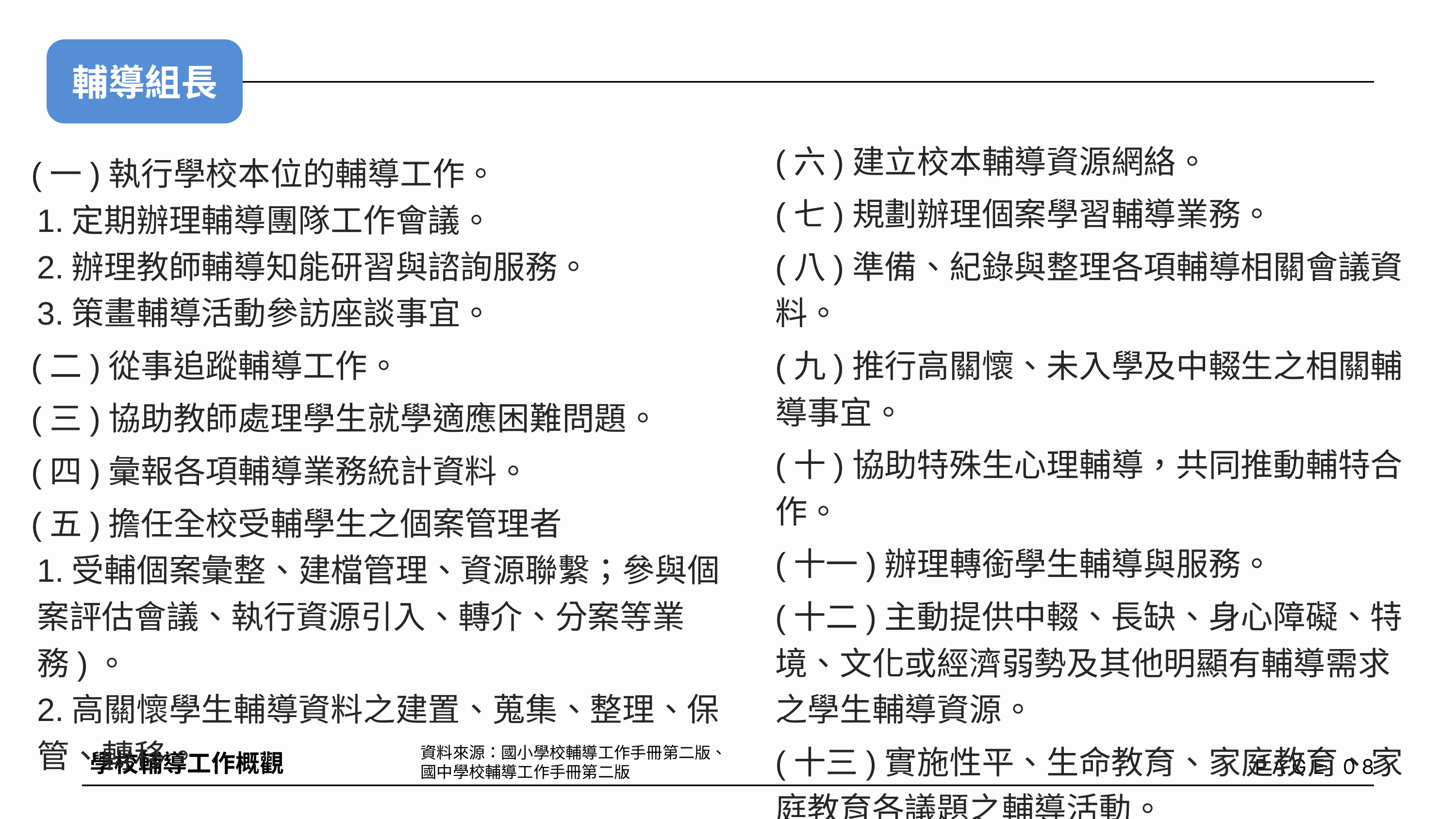

輔導組長

(六)建立校本輔導資源網絡。
(七)規劃辦理個案學習輔導業務。
(八)準備、紀錄與整理各項輔導相關會議資料。
(九)推行高關懷、未入學及中輟生之相關輔導事宜。
(十)協助特殊生心理輔導，共同推動輔特合作。
(十一)辦理轉銜學生輔導與服務。
(十二)主動提供中輟、長缺、身心障礙、特境、文化或經濟弱勢及其他明顯有輔導需求之學生輔導資源。
(十三)實施性平、生命教育、家庭教育、家庭教育各議題之輔導活動。
(一)執行學校本位的輔導工作。
1.定期辦理輔導團隊工作會議。
2.辦理教師輔導知能研習與諮詢服務。
3.策畫輔導活動參訪座談事宜。
(二)從事追蹤輔導工作。
(三)協助教師處理學生就學適應困難問題。
(四)彙報各項輔導業務統計資料。
(五)擔任全校受輔學生之個案管理者
1.受輔個案彙整、建檔管理、資源聯繫；參與個案評估會議、執行資源引入、轉介、分案等業務)。
2.高關懷學生輔導資料之建置、蒐集、整理、保管、轉移。
資料來源：國小學校輔導工作手冊第二版、國中學校輔導工作手冊第二版
學校輔導工作概觀
PAGE 08